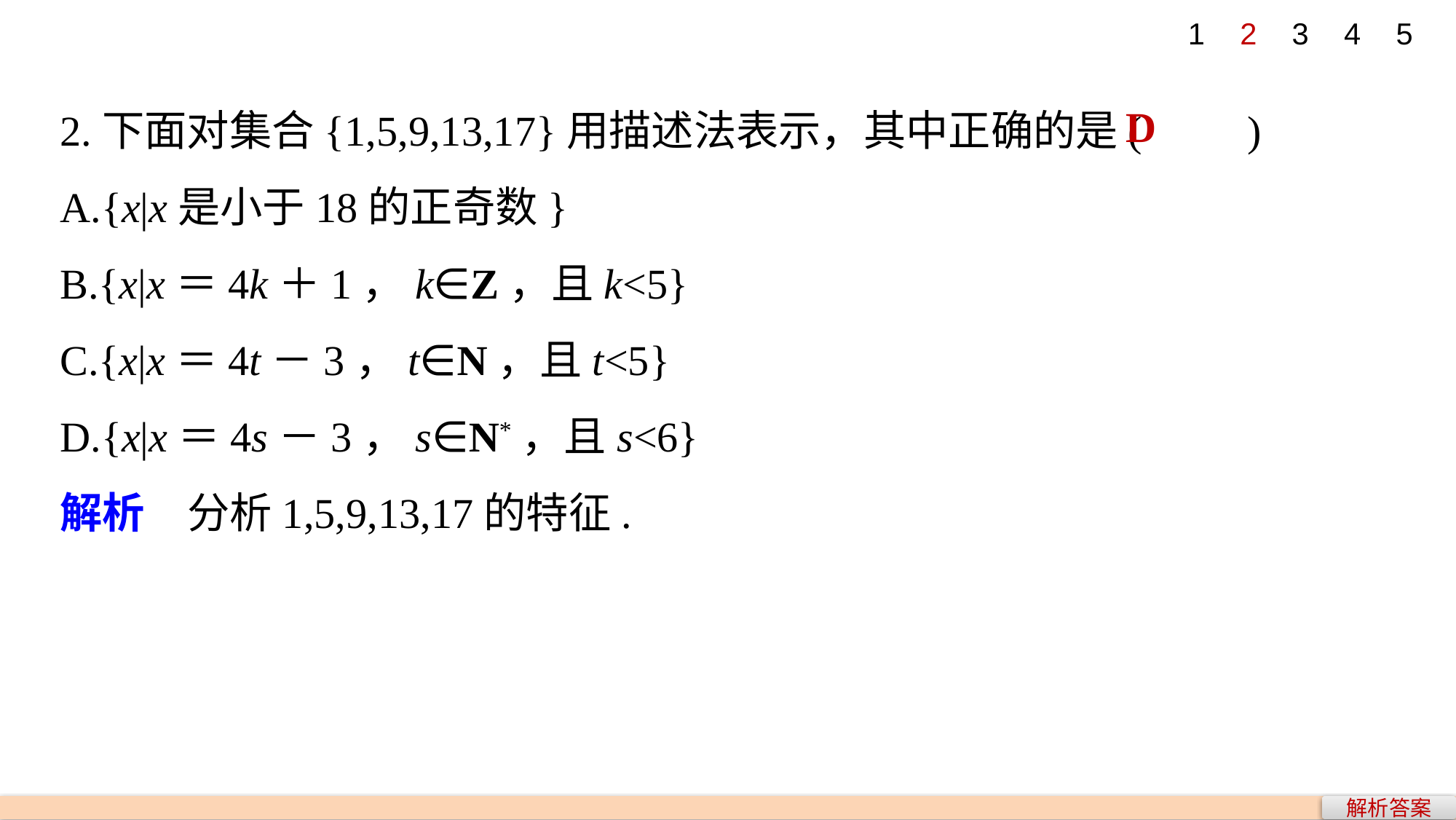

1
2
3
4
5
2.下面对集合{1,5,9,13,17}用描述法表示，其中正确的是(　　)
A.{x|x是小于18的正奇数}
B.{x|x＝4k＋1，k∈Z，且k<5}
C.{x|x＝4t－3，t∈N，且t<5}
D.{x|x＝4s－3，s∈N*，且s<6}
解析　分析1,5,9,13,17的特征.
D
解析答案